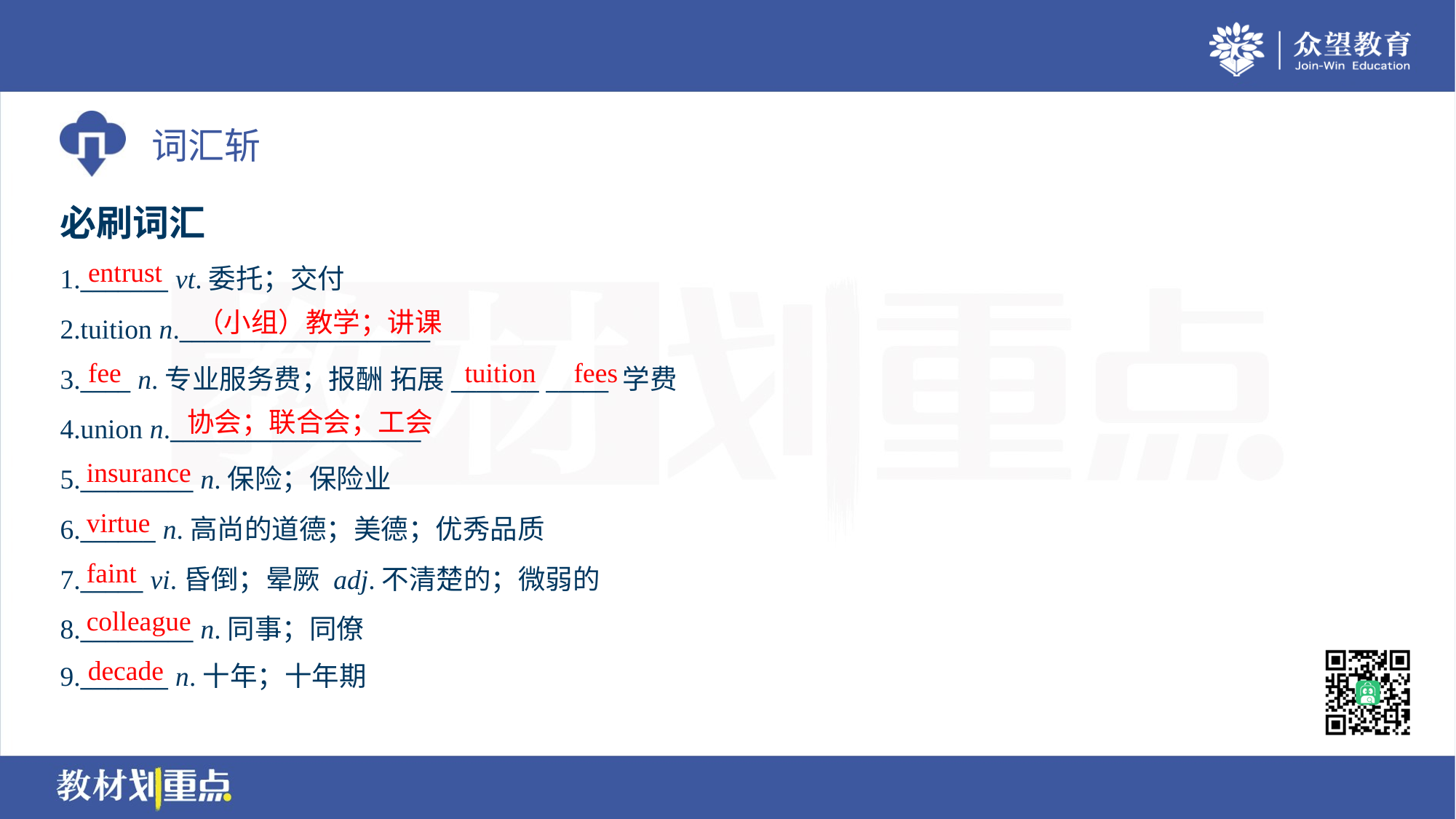

必刷词汇
entrust
1._______ vt.委托；交付
2.tuition n.____________________
3.____ n.专业服务费；报酬 拓展_______ _____ 学费
4.union n.____________________
5._________ n.保险；保险业
6.______ n.高尚的道德；美德；优秀品质
7._____ vi.昏倒；晕厥 adj.不清楚的；微弱的
8._________ n.同事；同僚
9._______ n.十年；十年期
（小组）教学；讲课
fee
tuition
fees
协会；联合会；工会
insurance
virtue
faint
colleague
decade